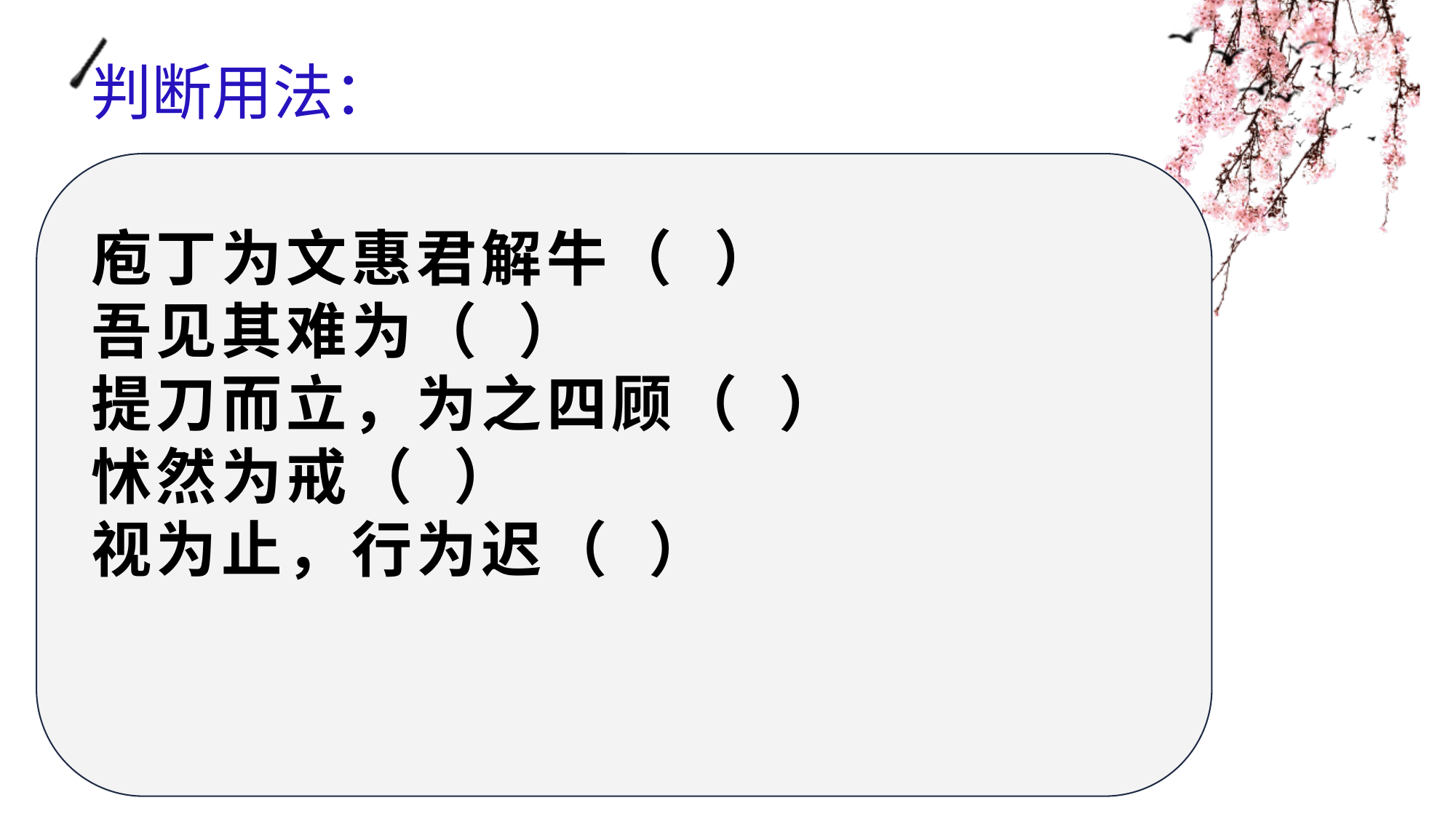

# 庖丁为文惠君解牛（  ）      吾见其难为（  ）    提刀而立，为之四顾（  ）   怵然为戒（  ）    视为止，行为迟（  ）
判断用法：